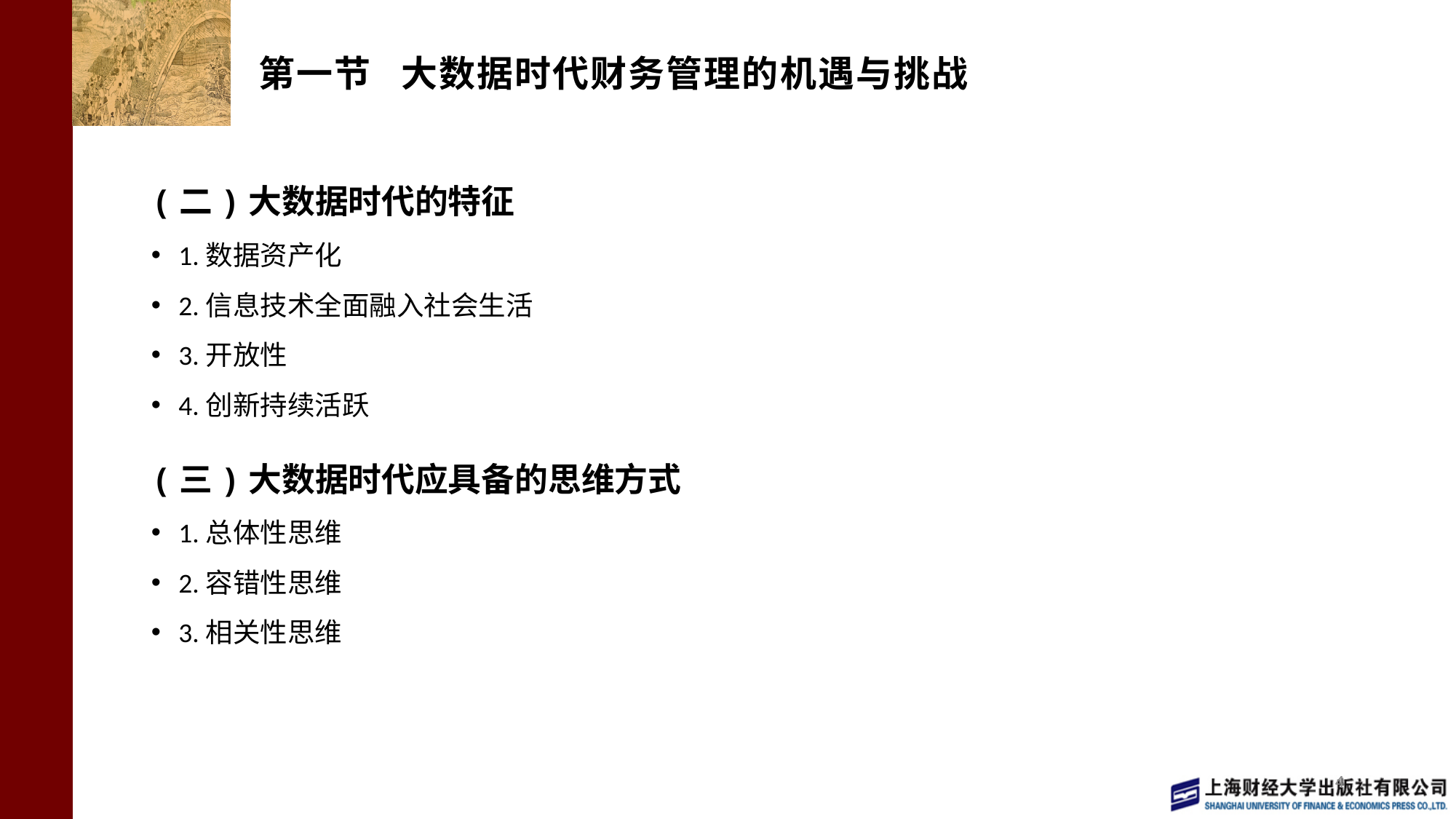

# 第一节   大数据时代财务管理的机遇与挑战
(二)大数据时代的特征
1.数据资产化
2.信息技术全面融入社会生活
3.开放性
4.创新持续活跃
(三)大数据时代应具备的思维方式
1.总体性思维
2.容错性思维
3.相关性思维

4